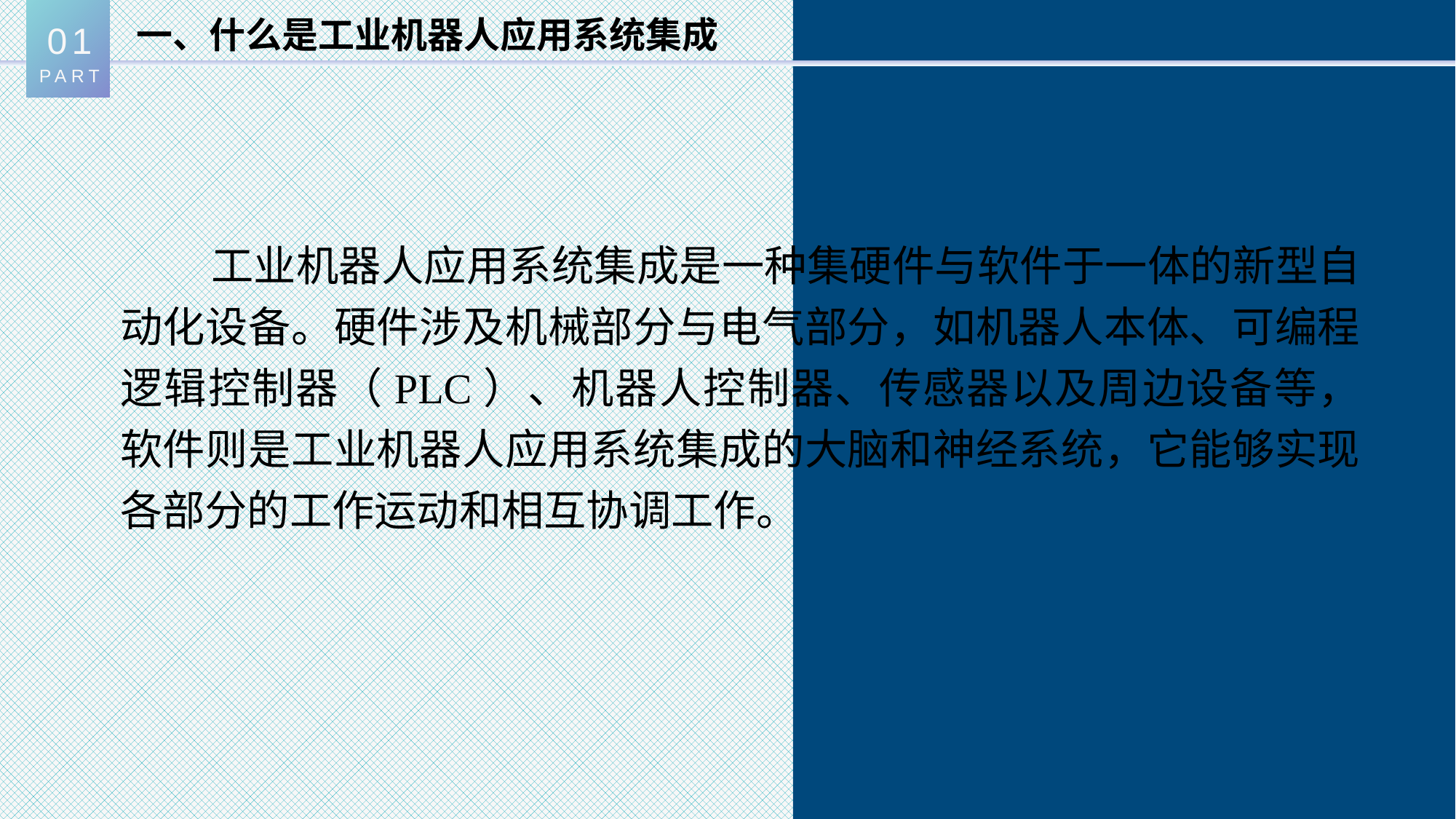

01
PART
一、什么是工业机器人应用系统集成

     工业机器人应用系统集成是一种集硬件与软件于一体的新型自动化设备。硬件涉及机械部分与电气部分，如机器人本体、可编程逻辑控制器（PLC）、机器人控制器、传感器以及周边设备等，软件则是工业机器人应用系统集成的大脑和神经系统，它能够实现各部分的工作运动和相互协调工作。